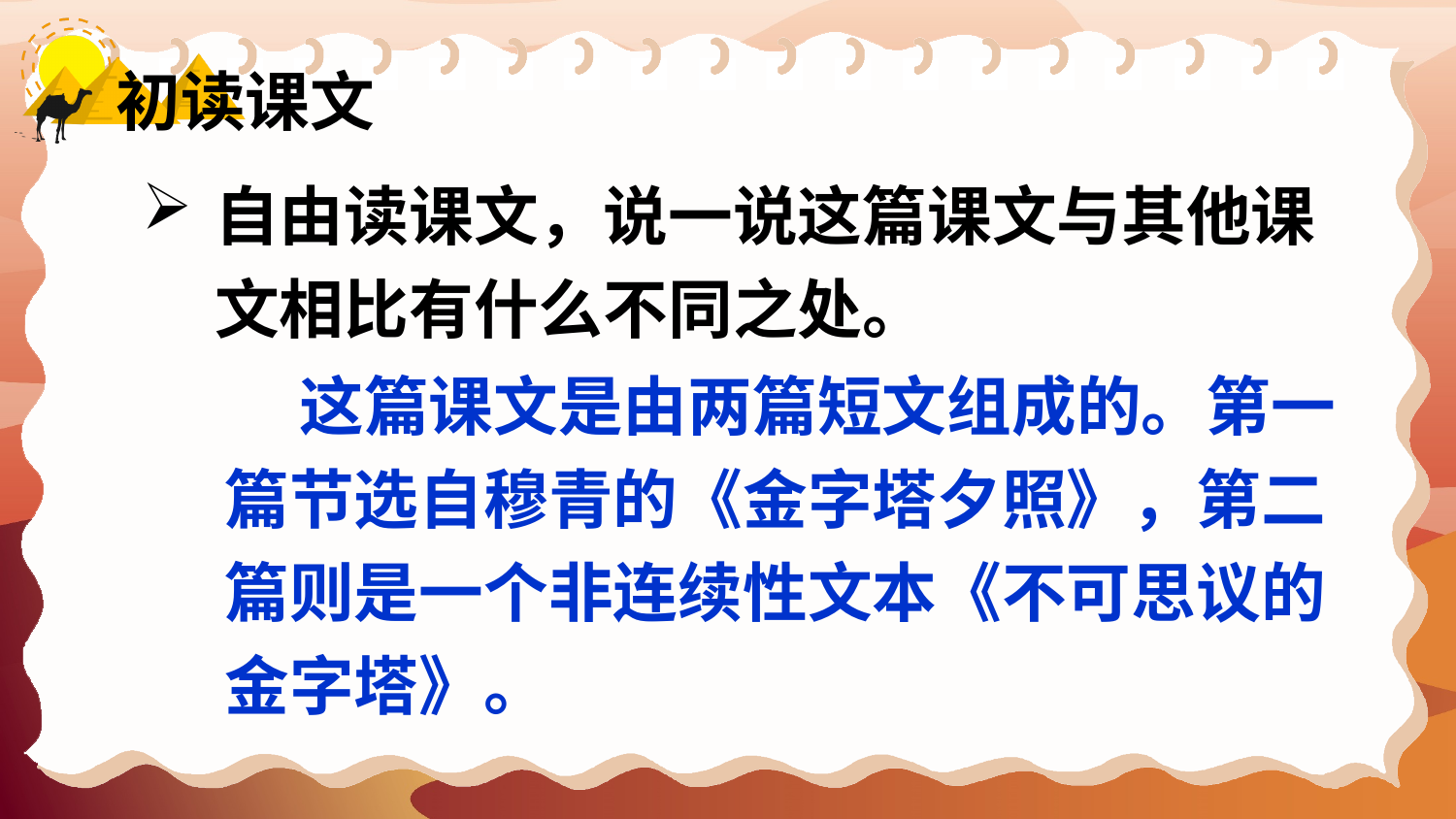

初读课文
自由读课文，说一说这篇课文与其他课文相比有什么不同之处。
    这篇课文是由两篇短文组成的。第一篇节选自穆青的《金字塔夕照》，第二篇则是一个非连续性文本《不可思议的金字塔》。